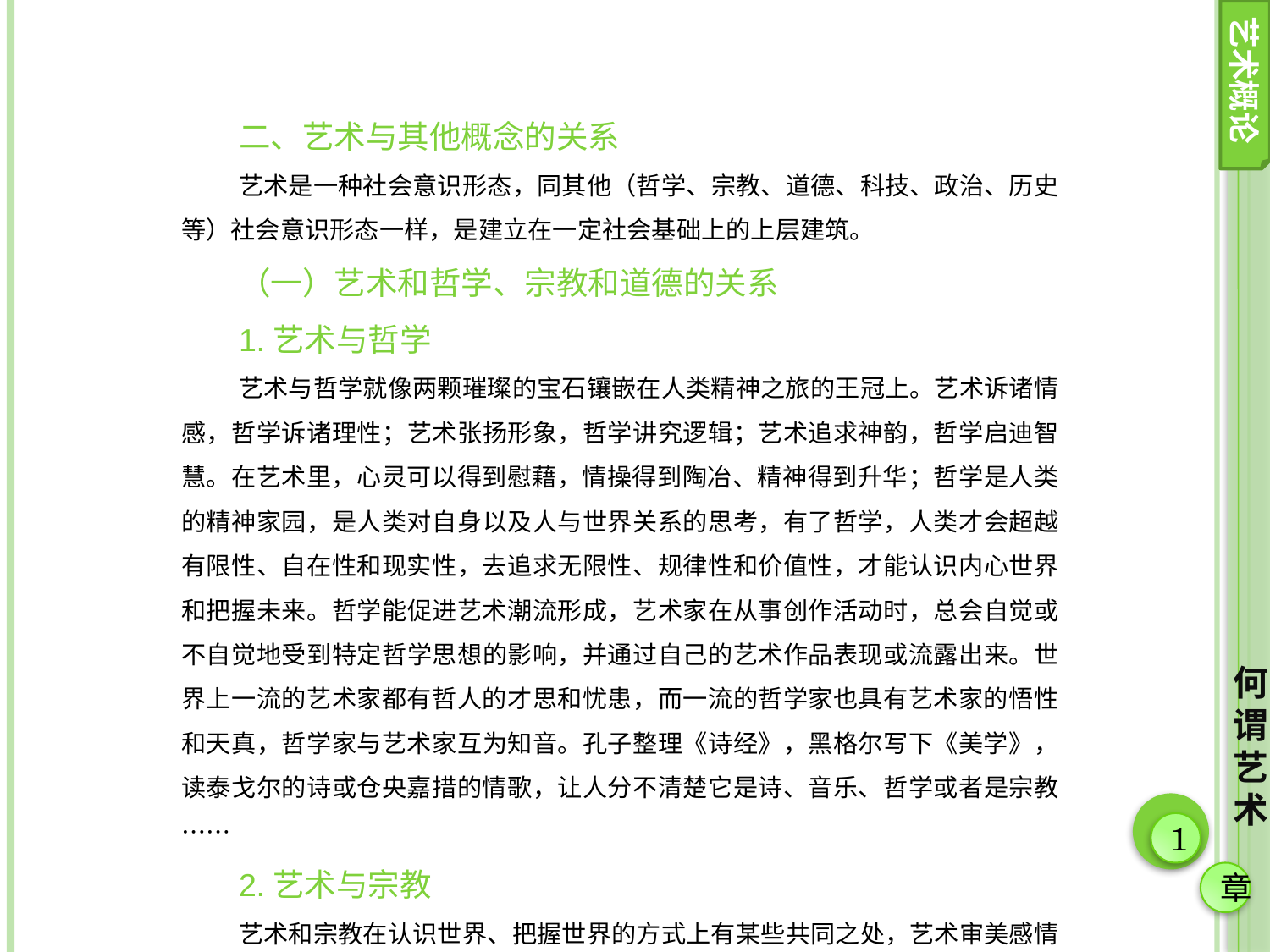

艺术概论
二、艺术与其他概念的关系
艺术是一种社会意识形态，同其他（哲学、宗教、道德、科技、政治、历史等）社会意识形态一样，是建立在一定社会基础上的上层建筑。
（一）艺术和哲学、宗教和道德的关系
1.艺术与哲学
艺术与哲学就像两颗璀璨的宝石镶嵌在人类精神之旅的王冠上。艺术诉诸情感，哲学诉诸理性；艺术张扬形象，哲学讲究逻辑；艺术追求神韵，哲学启迪智慧。在艺术里，心灵可以得到慰藉，情操得到陶冶、精神得到升华；哲学是人类的精神家园，是人类对自身以及人与世界关系的思考，有了哲学，人类才会超越有限性、自在性和现实性，去追求无限性、规律性和价值性，才能认识内心世界和把握未来。哲学能促进艺术潮流形成，艺术家在从事创作活动时，总会自觉或不自觉地受到特定哲学思想的影响，并通过自己的艺术作品表现或流露出来。世界上一流的艺术家都有哲人的才思和忧患，而一流的哲学家也具有艺术家的悟性和天真，哲学家与艺术家互为知音。孔子整理《诗经》，黑格尔写下《美学》，读泰戈尔的诗或仓央嘉措的情歌，让人分不清楚它是诗、音乐、哲学或者是宗教……
2.艺术与宗教
艺术和宗教在认识世界、把握世界的方式上有某些共同之处，艺术审美感情与宗教感情一样，都超越日常生活，追求精神愉悦而不是物质满足。宗教追求神的意志，看淡人自我意识，艺术是对人的自由和创造本质的确证；宗教到天国去寻求安慰，艺术热爱现实生活。
艺术与宗教有着密切地联系，宗教为艺术提供了宗教题材和内容， 艺术对宗教起到宣传的作用。宗教对艺术的影响，表现在它能促进艺术发展和阻碍艺术发展这两个相反的方面。古埃及的金字塔和古希腊的神庙、中世纪遍布欧洲的哥特式教堂、佛教的庙宇、伊斯兰教的清真寺，都可以看到宗教对艺术的巨大影响。在中世纪的欧洲，宗教具有至高无上的地位，其影响遍及当时社会物质生活与精神文化生活的各个方面，宗教艺术几乎取代了世俗的艺术，直接影响着各种艺术的发展。由于宗教的原因，建筑上出现了“直通上帝灵神之所”的哥特式建筑，而基督教的禁止拜偶像的教义，也让中世纪时期的人物绘画造型出现僵硬呆板。艺术对于宗教，表现在参与宗教活动上。艺术诞生的初期，原始的歌舞、表演、绘画、雕刻等，在当时也是一种巫术或宗教活动。人类进入文明社会以后，艺术参与宗教活动，在音乐方面（基督教唱诗班）、绘画方面（教堂壁画、庙宇壁画）、建筑方面（教堂、庙宇建筑）等，都是以艺术的形式参与宗教活动。
何谓艺术
1
章